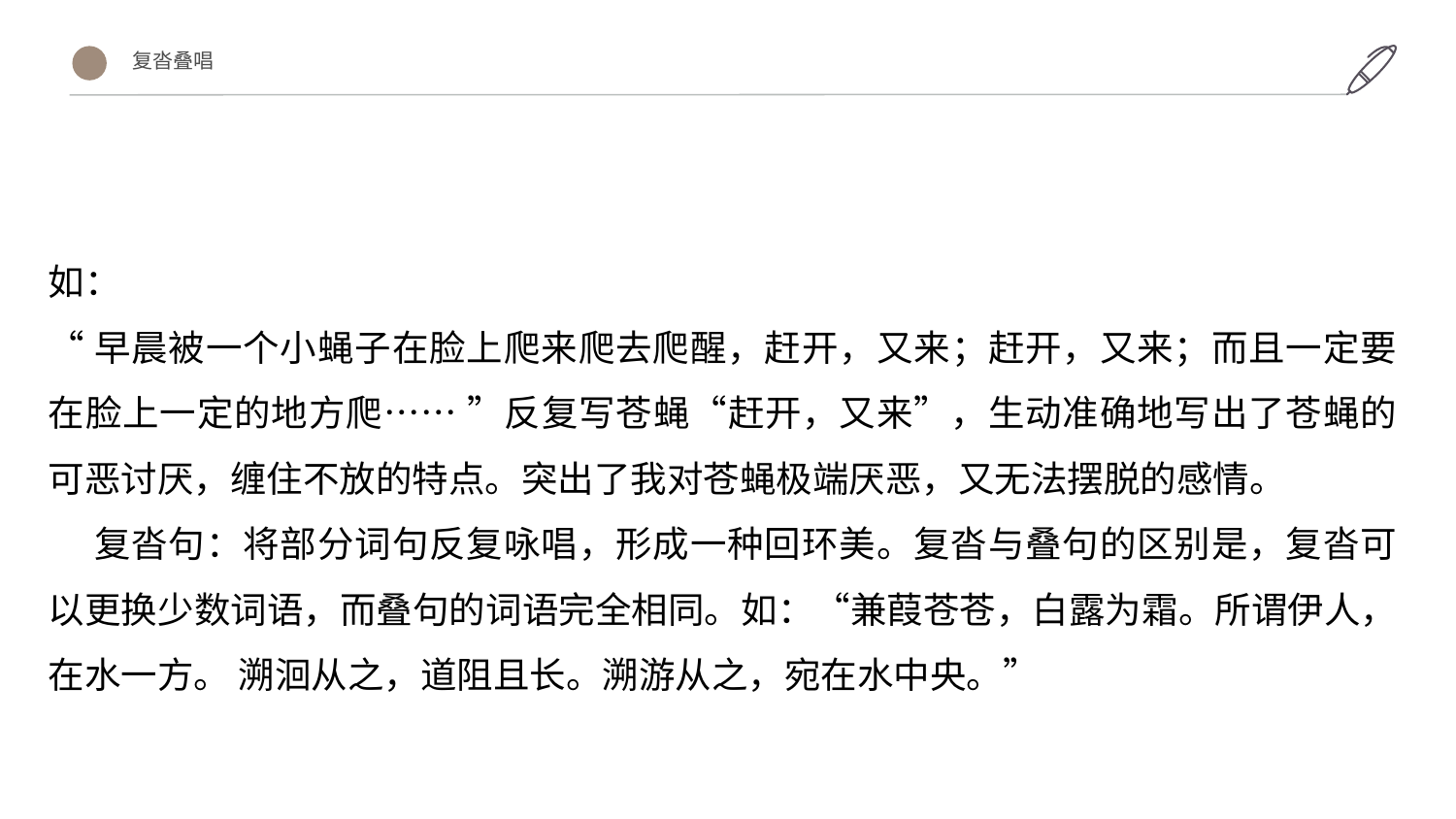

复沓叠唱

如：
“早晨被一个小蝇子在脸上爬来爬去爬醒，赶开，又来；赶开，又来；而且一定要在脸上一定的地方爬…… ”反复写苍蝇“赶开，又来”，生动准确地写出了苍蝇的可恶讨厌，缠住不放的特点。突出了我对苍蝇极端厌恶，又无法摆脱的感情。
    复沓句：将部分词句反复咏唱，形成一种回环美。复沓与叠句的区别是，复沓可以更换少数词语，而叠句的词语完全相同。如：“兼葭苍苍，白露为霜。所谓伊人，在水一方。 溯洄从之，道阻且长。溯游从之，宛在水中央。”